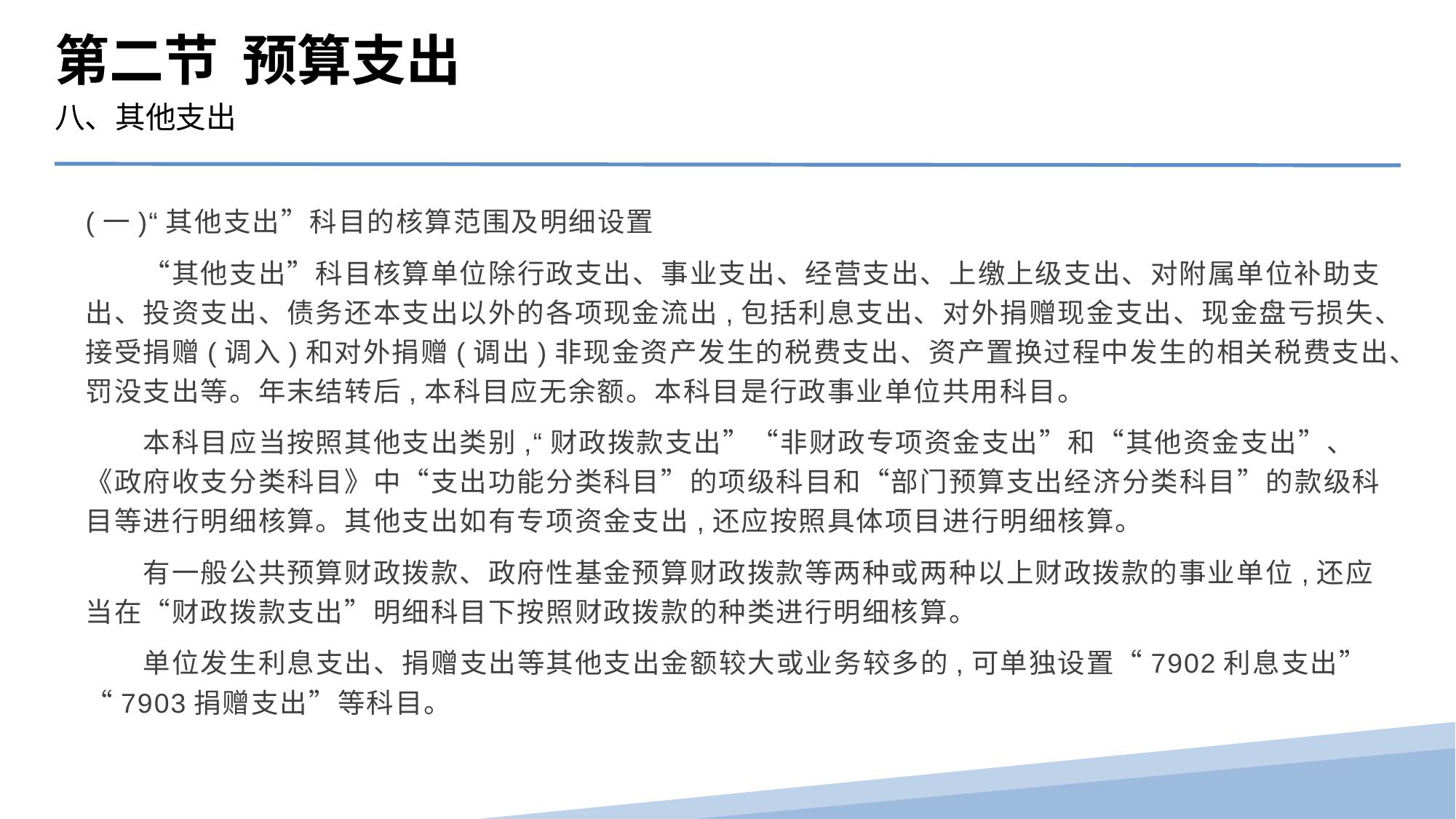

第二节  预算支出
八、其他支出
(一)“其他支出”科目的核算范围及明细设置
　　“其他支出”科目核算单位除行政支出、事业支出、经营支出、上缴上级支出、对附属单位补助支出、投资支出、债务还本支出以外的各项现金流出,包括利息支出、对外捐赠现金支出、现金盘亏损失、接受捐赠(调入)和对外捐赠(调出)非现金资产发生的税费支出、资产置换过程中发生的相关税费支出、罚没支出等。年末结转后,本科目应无余额。本科目是行政事业单位共用科目。
　　本科目应当按照其他支出类别,“财政拨款支出”“非财政专项资金支出”和“其他资金支出”、《政府收支分类科目》中“支出功能分类科目”的项级科目和“部门预算支出经济分类科目”的款级科目等进行明细核算。其他支出如有专项资金支出,还应按照具体项目进行明细核算。
　　有一般公共预算财政拨款、政府性基金预算财政拨款等两种或两种以上财政拨款的事业单位,还应当在“财政拨款支出”明细科目下按照财政拨款的种类进行明细核算。
　　单位发生利息支出、捐赠支出等其他支出金额较大或业务较多的,可单独设置“7902利息支出”“7903捐赠支出”等科目。